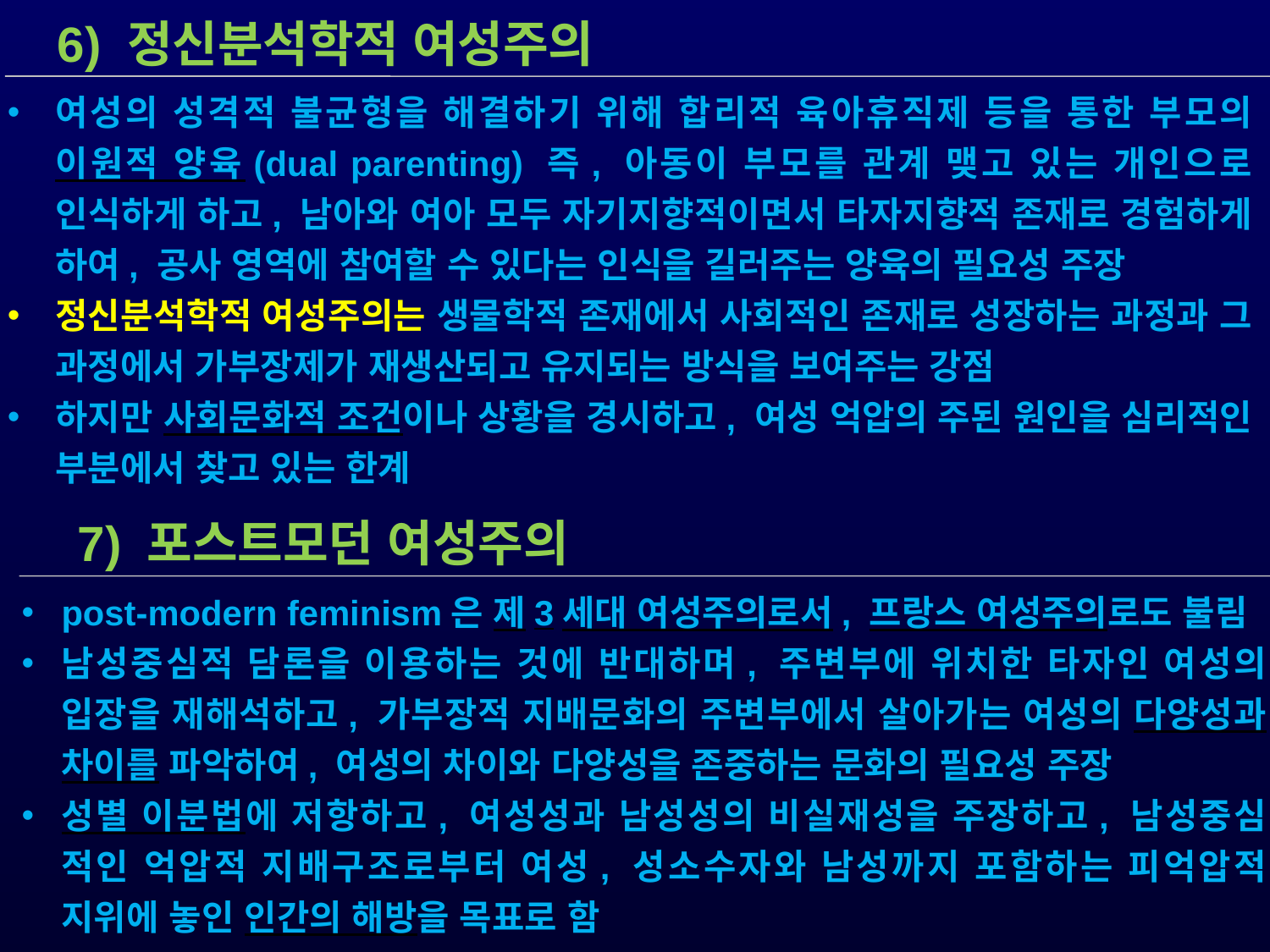

6) 정신분석학적 여성주의
여성의 성격적 불균형을 해결하기 위해 합리적 육아휴직제 등을 통한 부모의 이원적 양육(dual parenting) 즉, 아동이 부모를 관계 맺고 있는 개인으로 인식하게 하고, 남아와 여아 모두 자기지향적이면서 타자지향적 존재로 경험하게 하여, 공사 영역에 참여할 수 있다는 인식을 길러주는 양육의 필요성 주장
정신분석학적 여성주의는 생물학적 존재에서 사회적인 존재로 성장하는 과정과 그 과정에서 가부장제가 재생산되고 유지되는 방식을 보여주는 강점
하지만 사회문화적 조건이나 상황을 경시하고, 여성 억압의 주된 원인을 심리적인 부분에서 찾고 있는 한계

  7) 포스트모던 여성주의
post-modern feminism은 제3세대 여성주의로서, 프랑스 여성주의로도 불림
남성중심적 담론을 이용하는 것에 반대하며, 주변부에 위치한 타자인 여성의 입장을 재해석하고, 가부장적 지배문화의 주변부에서 살아가는 여성의 다양성과 차이를 파악하여, 여성의 차이와 다양성을 존중하는 문화의 필요성 주장
성별 이분법에 저항하고, 여성성과 남성성의 비실재성을 주장하고, 남성중심 적인 억압적 지배구조로부터 여성, 성소수자와 남성까지 포함하는 피억압적 지위에 놓인 인간의 해방을 목표로 함